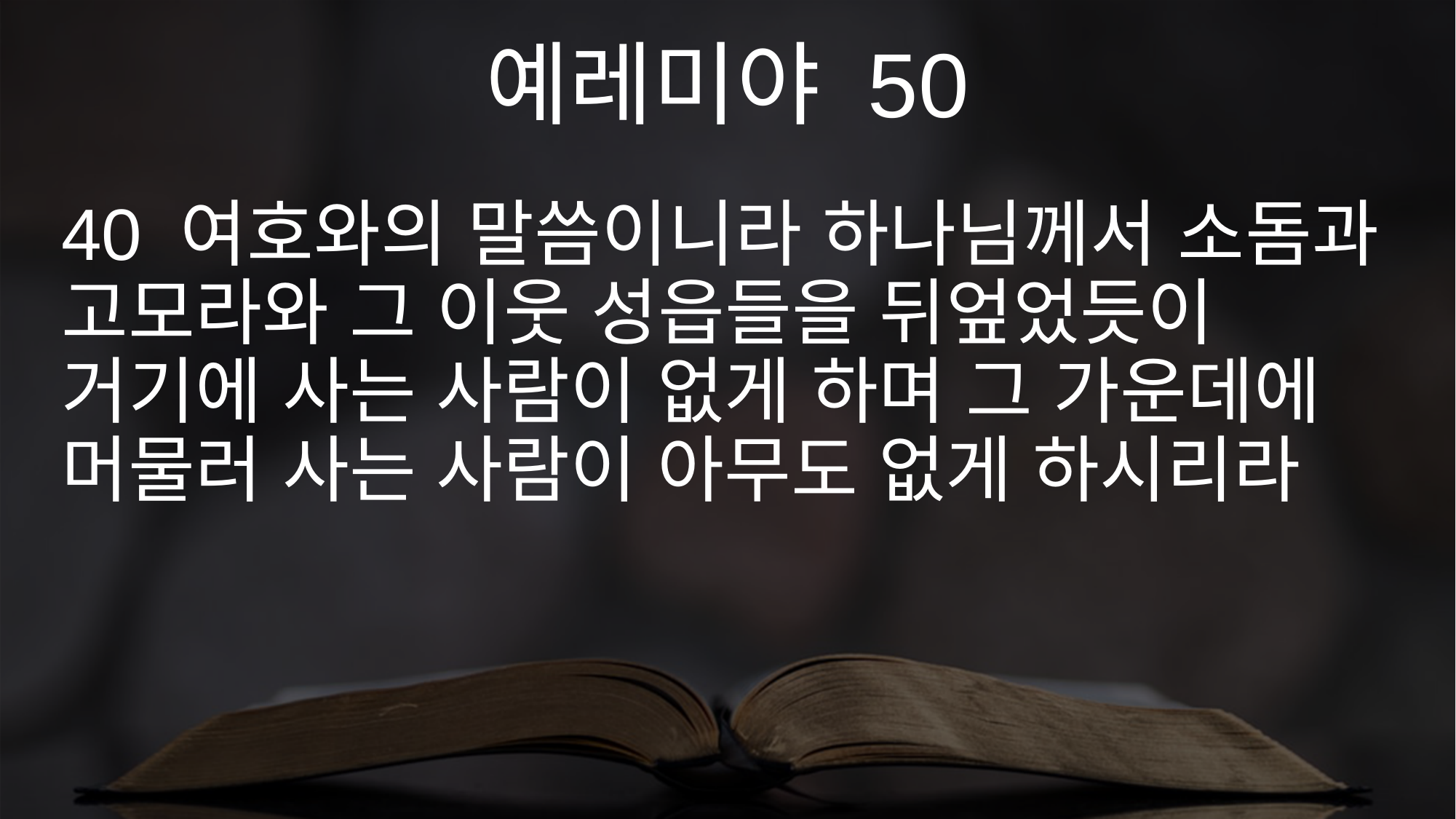

예레미야 50
40 여호와의 말씀이니라 하나님께서 소돔과 고모라와 그 이웃 성읍들을 뒤엎었듯이 거기에 사는 사람이 없게 하며 그 가운데에 머물러 사는 사람이 아무도 없게 하시리라